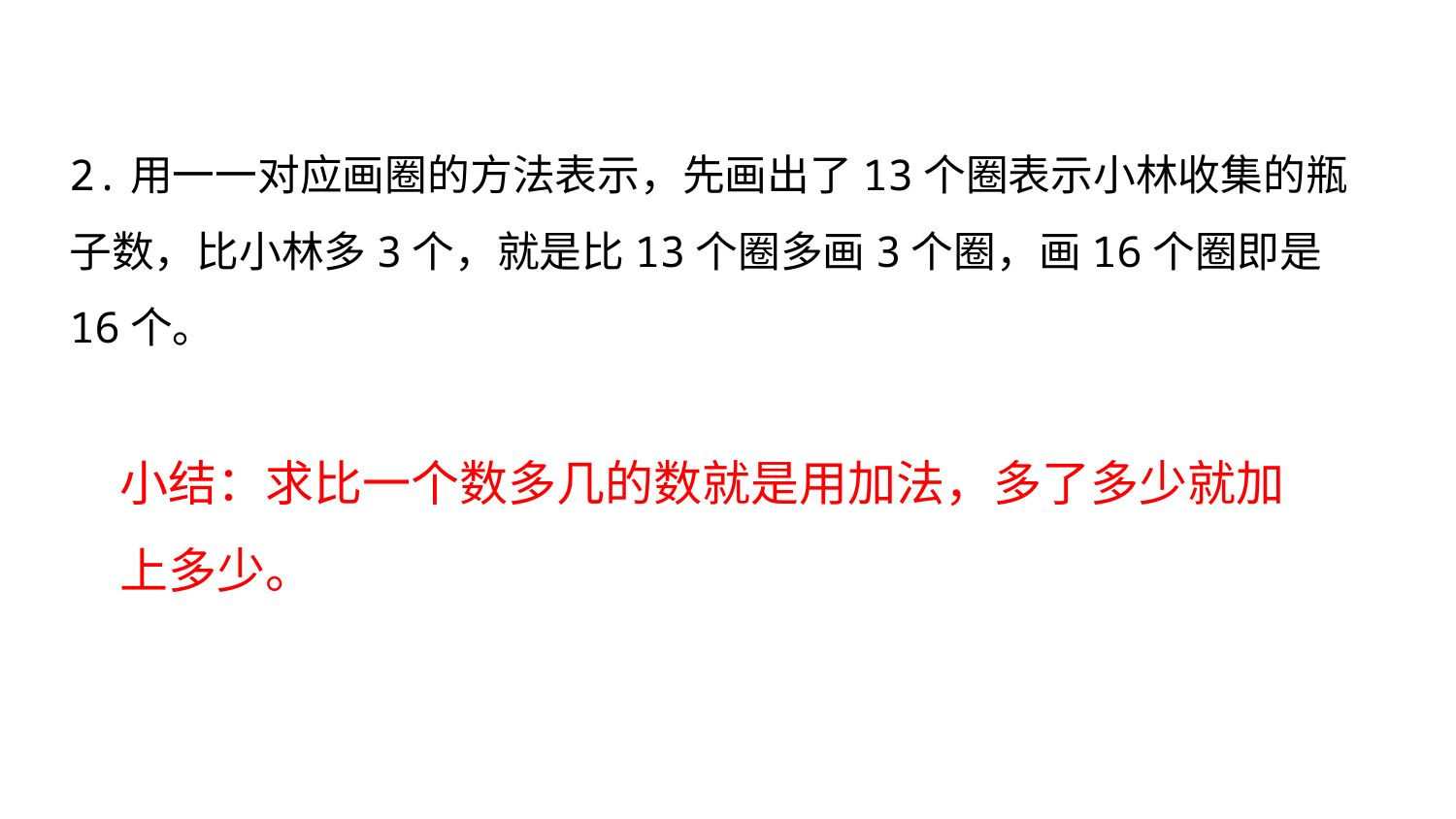

2.用一一对应画圈的方法表示，先画出了13个圈表示小林收集的瓶子数，比小林多3个，就是比13个圈多画3个圈，画16个圈即是16个。
小结：求比一个数多几的数就是用加法，多了多少就加上多少。